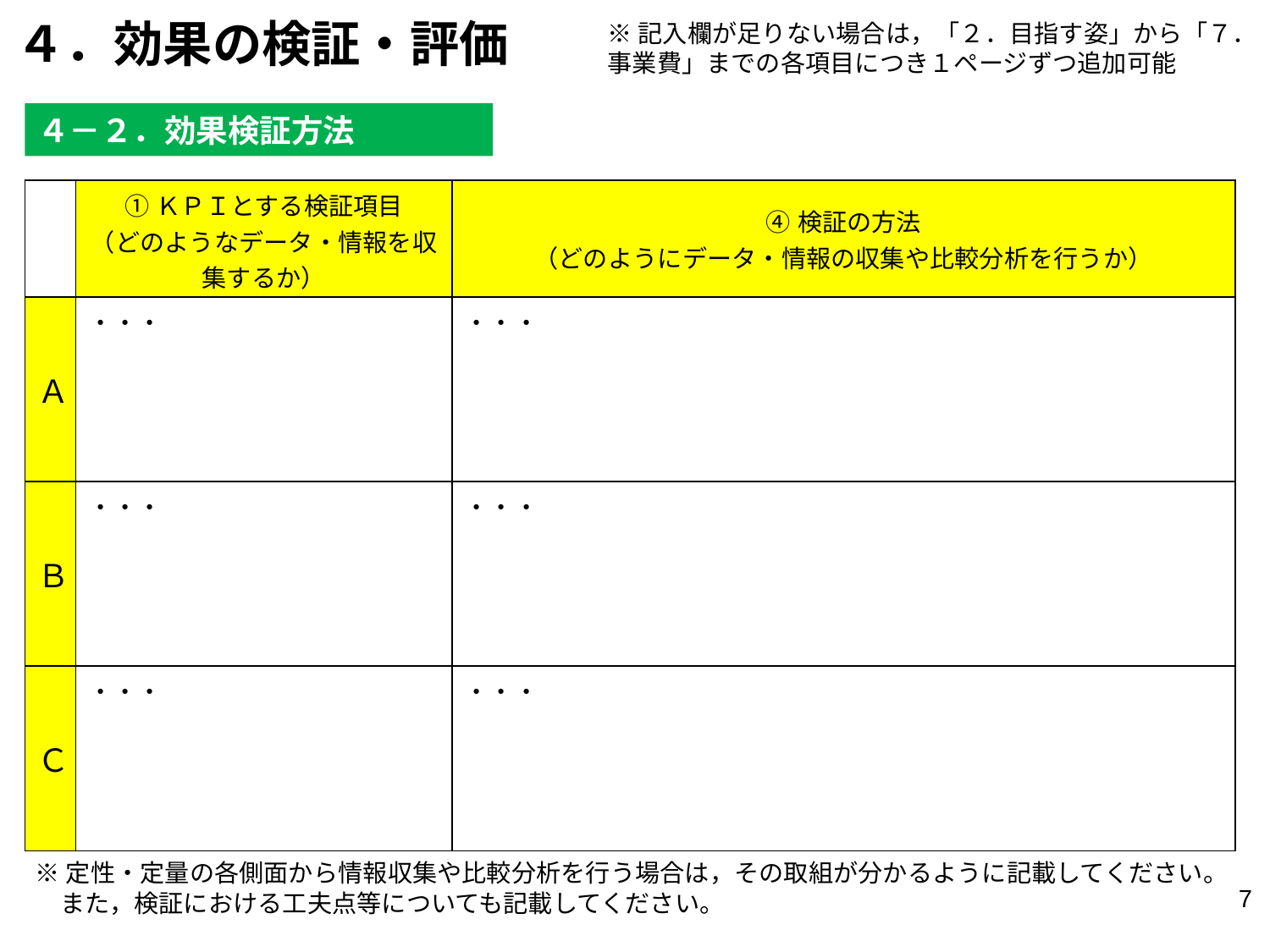

４．効果の検証・評価
※記入欄が足りない場合は，「２．目指す姿」から「７．事業費」までの各項目につき１ページずつ追加可能
４－２．効果検証方法
|  | ①ＫＰＩとする検証項目 （どのようなデータ・情報を収集するか） | ④検証の方法 （どのようにデータ・情報の収集や比較分析を行うか） |
| --- | --- | --- |
| Ａ | ・・・ | ・・・ |
| Ｂ | ・・・ | ・・・ |
| Ｃ | ・・・ | ・・・ |
※定性・定量の各側面から情報収集や比較分析を行う場合は，その取組が分かるように記載してください。
　また，検証における工夫点等についても記載してください。
7